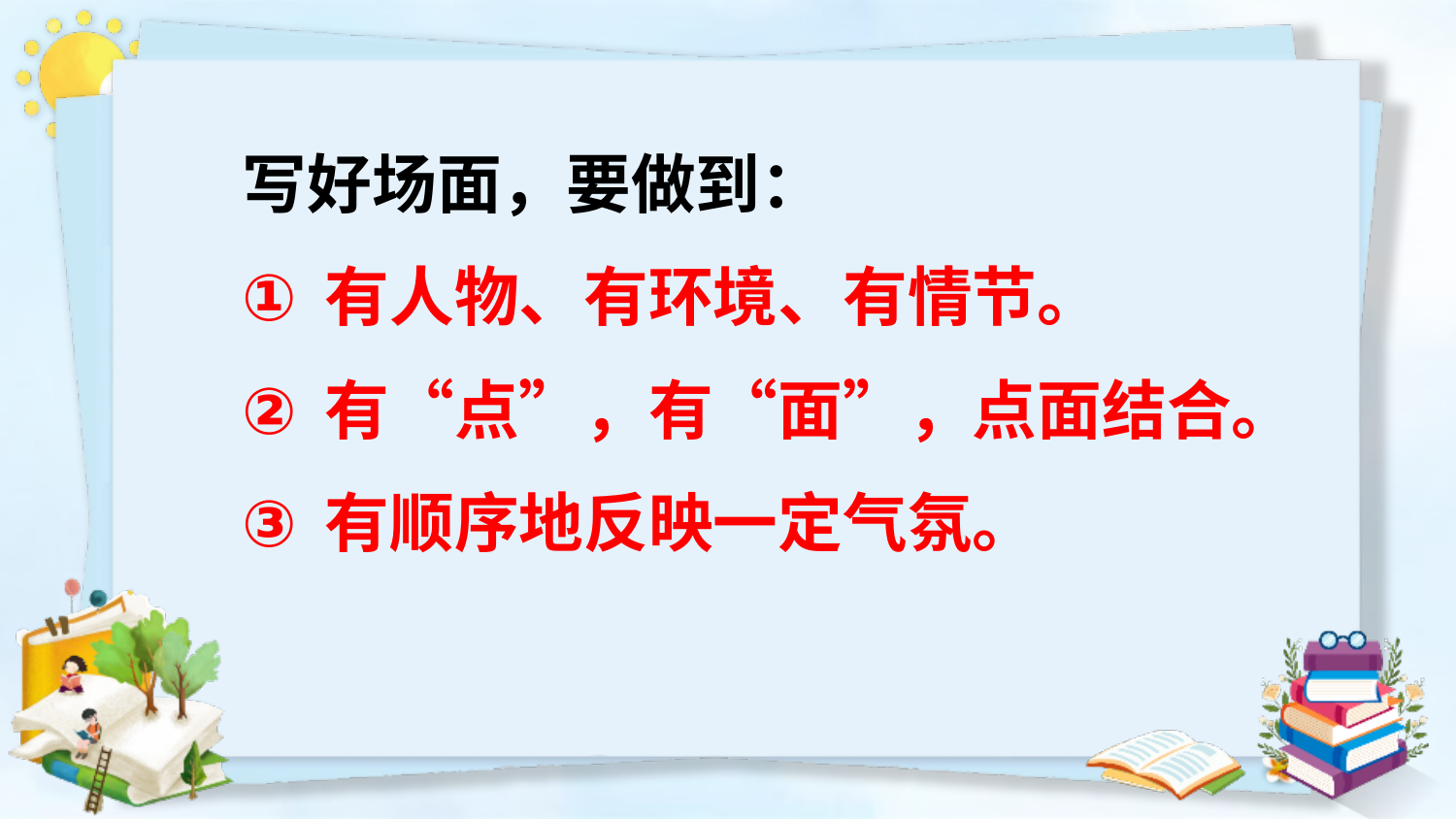

写好场面，要做到：
有人物、有环境、有情节。
有“点”，有“面”，点面结合。
有顺序地反映一定气氛。